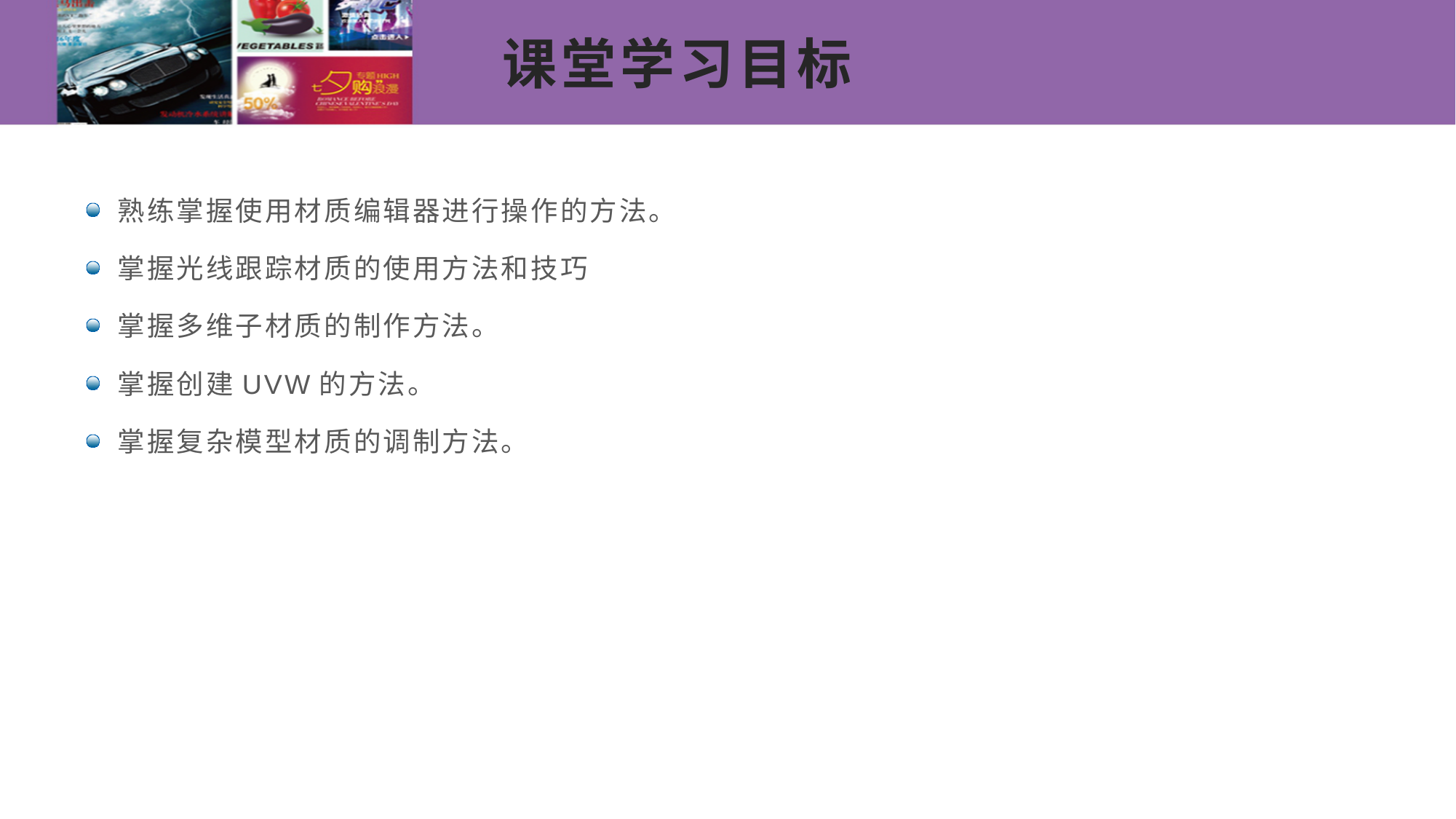

# 课堂学习目标
熟练掌握使用材质编辑器进行操作的方法。
掌握光线跟踪材质的使用方法和技巧
掌握多维子材质的制作方法。
掌握创建UVW的方法。
掌握复杂模型材质的调制方法。